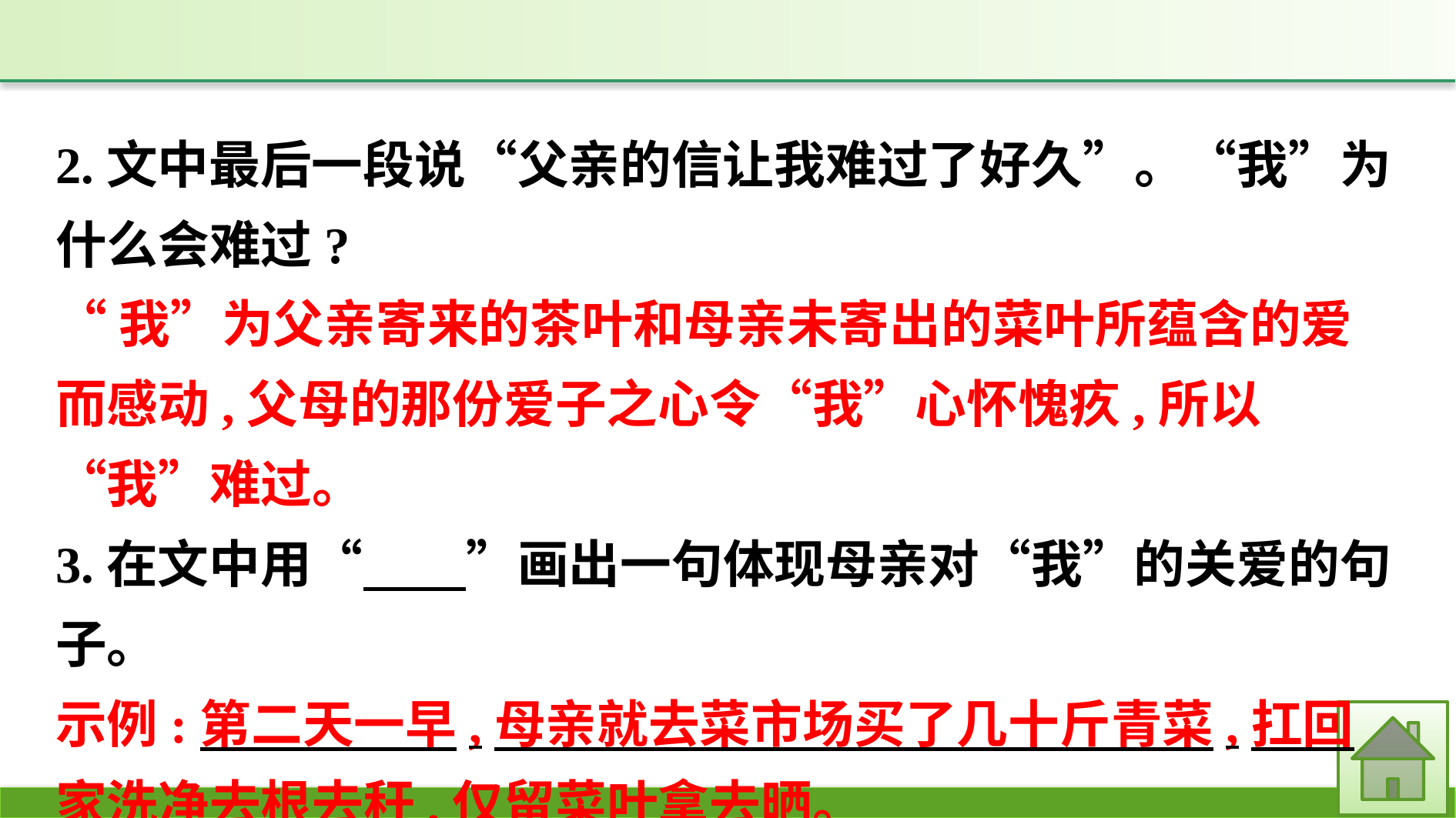

2.文中最后一段说“父亲的信让我难过了好久”。“我”为什么会难过?
“我”为父亲寄来的茶叶和母亲未寄出的菜叶所蕴含的爱而感动,父母的那份爱子之心令“我”心怀愧疚,所以“我”难过。
3.在文中用“　　”画出一句体现母亲对“我”的关爱的句子。
示例:第二天一早,母亲就去菜市场买了几十斤青菜,扛回家洗净去根去秆,仅留菜叶拿去晒。